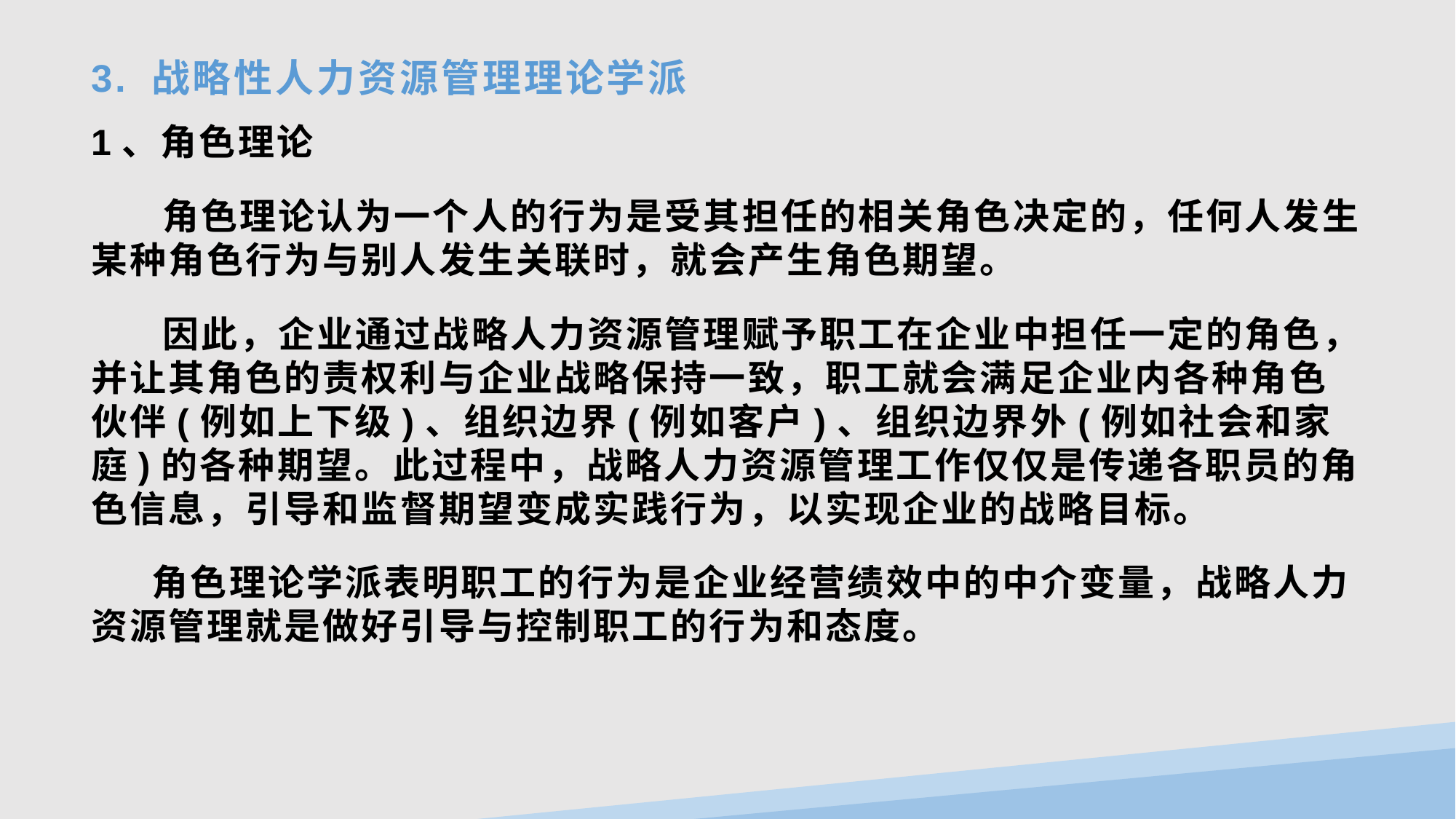

# 3. 战略性人力资源管理理论学派
1、角色理论
      角色理论认为一个人的行为是受其担任的相关角色决定的，任何人发生某种角色行为与别人发生关联时，就会产生角色期望。
      因此，企业通过战略人力资源管理赋予职工在企业中担任一定的角色，并让其角色的责权利与企业战略保持一致，职工就会满足企业内各种角色伙伴(例如上下级)、组织边界(例如客户)、组织边界外(例如社会和家庭)的各种期望。此过程中，战略人力资源管理工作仅仅是传递各职员的角色信息，引导和监督期望变成实践行为，以实现企业的战略目标。
     角色理论学派表明职工的行为是企业经营绩效中的中介变量，战略人力资源管理就是做好引导与控制职工的行为和态度。